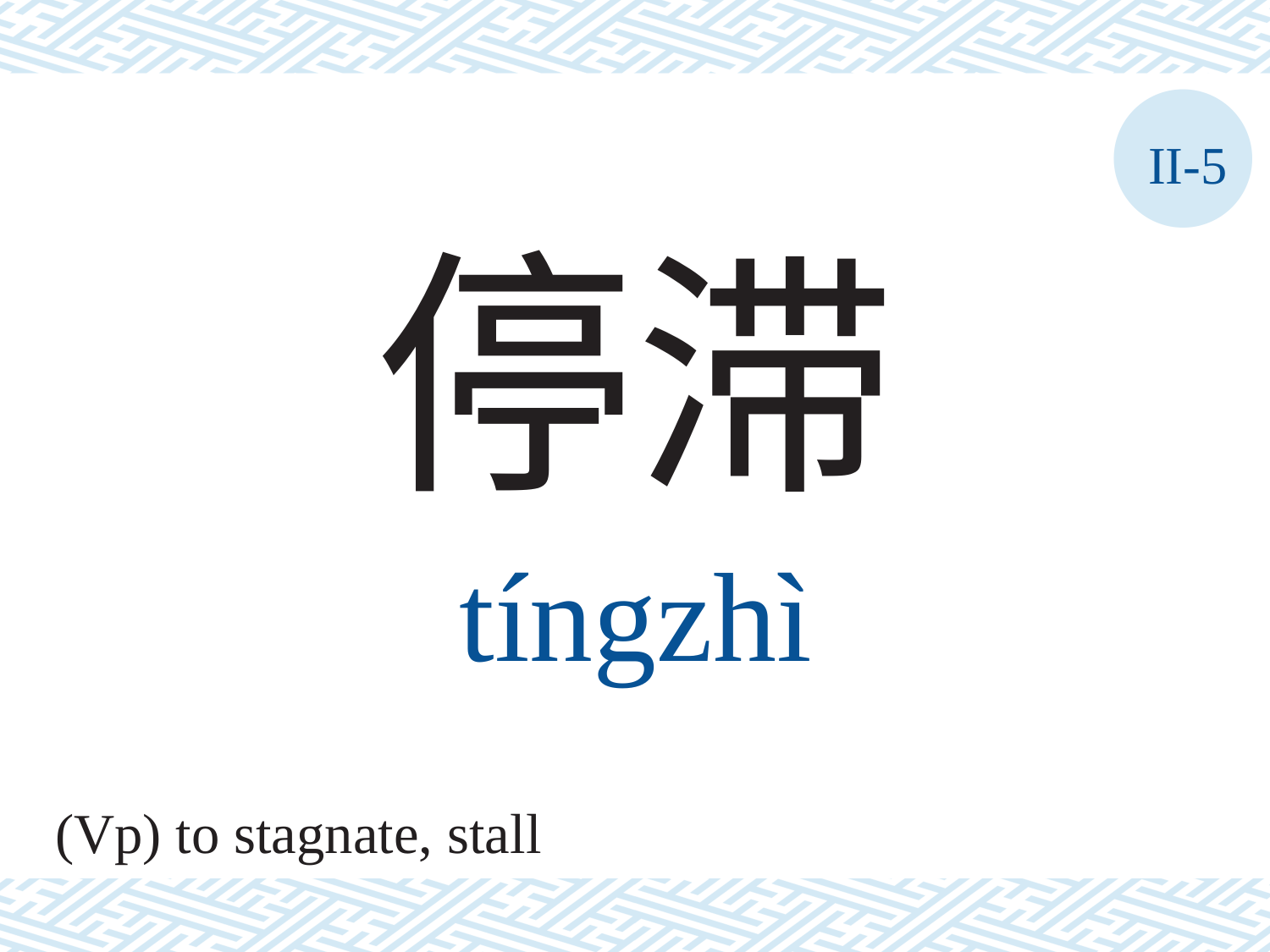

II-5
停滞
tíngzhì
(Vp) to stagnate, stall